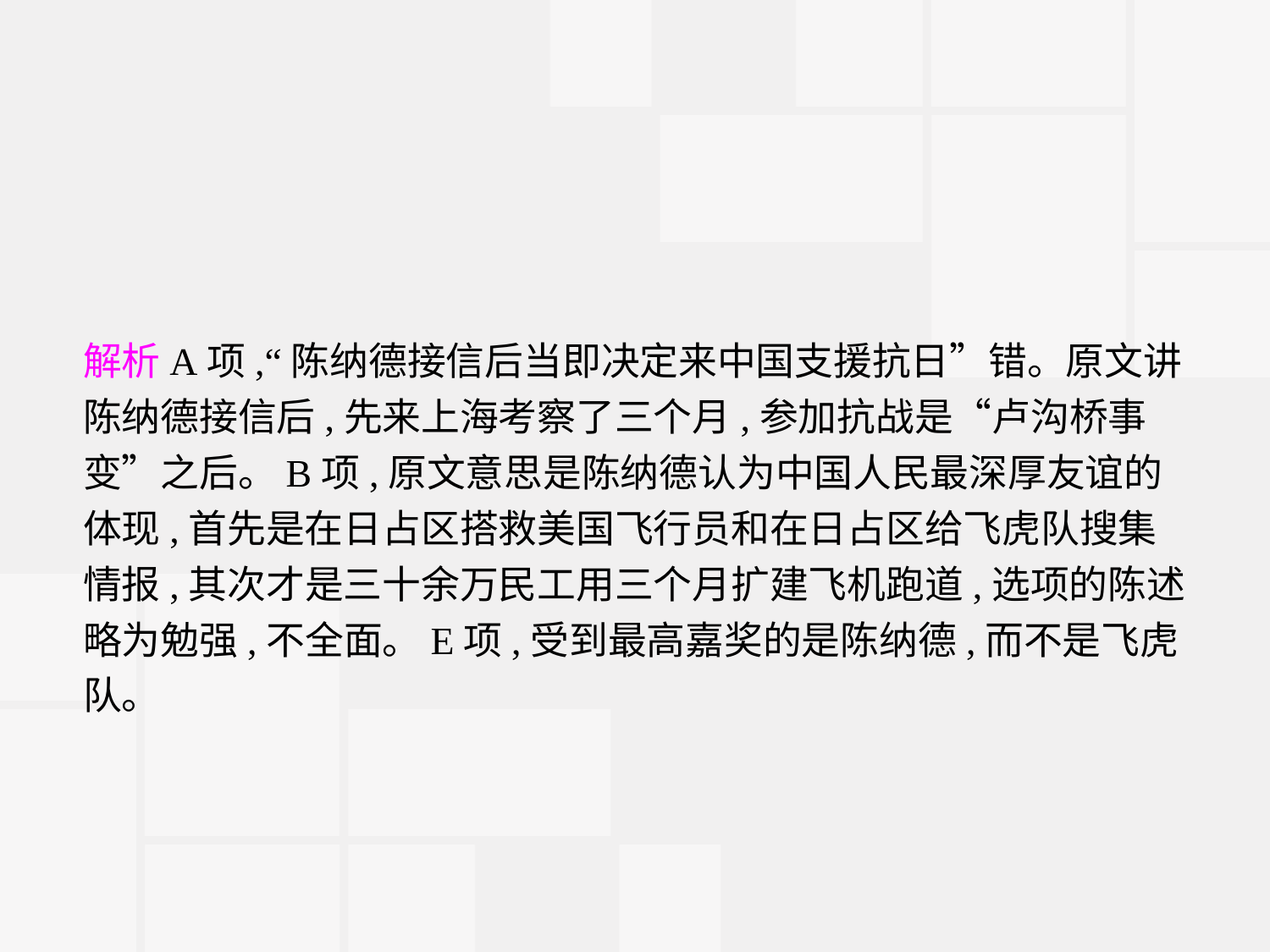

解析A项,“陈纳德接信后当即决定来中国支援抗日”错。原文讲陈纳德接信后,先来上海考察了三个月,参加抗战是“卢沟桥事变”之后。B项,原文意思是陈纳德认为中国人民最深厚友谊的体现,首先是在日占区搭救美国飞行员和在日占区给飞虎队搜集情报,其次才是三十余万民工用三个月扩建飞机跑道,选项的陈述略为勉强,不全面。E项,受到最高嘉奖的是陈纳德,而不是飞虎队。